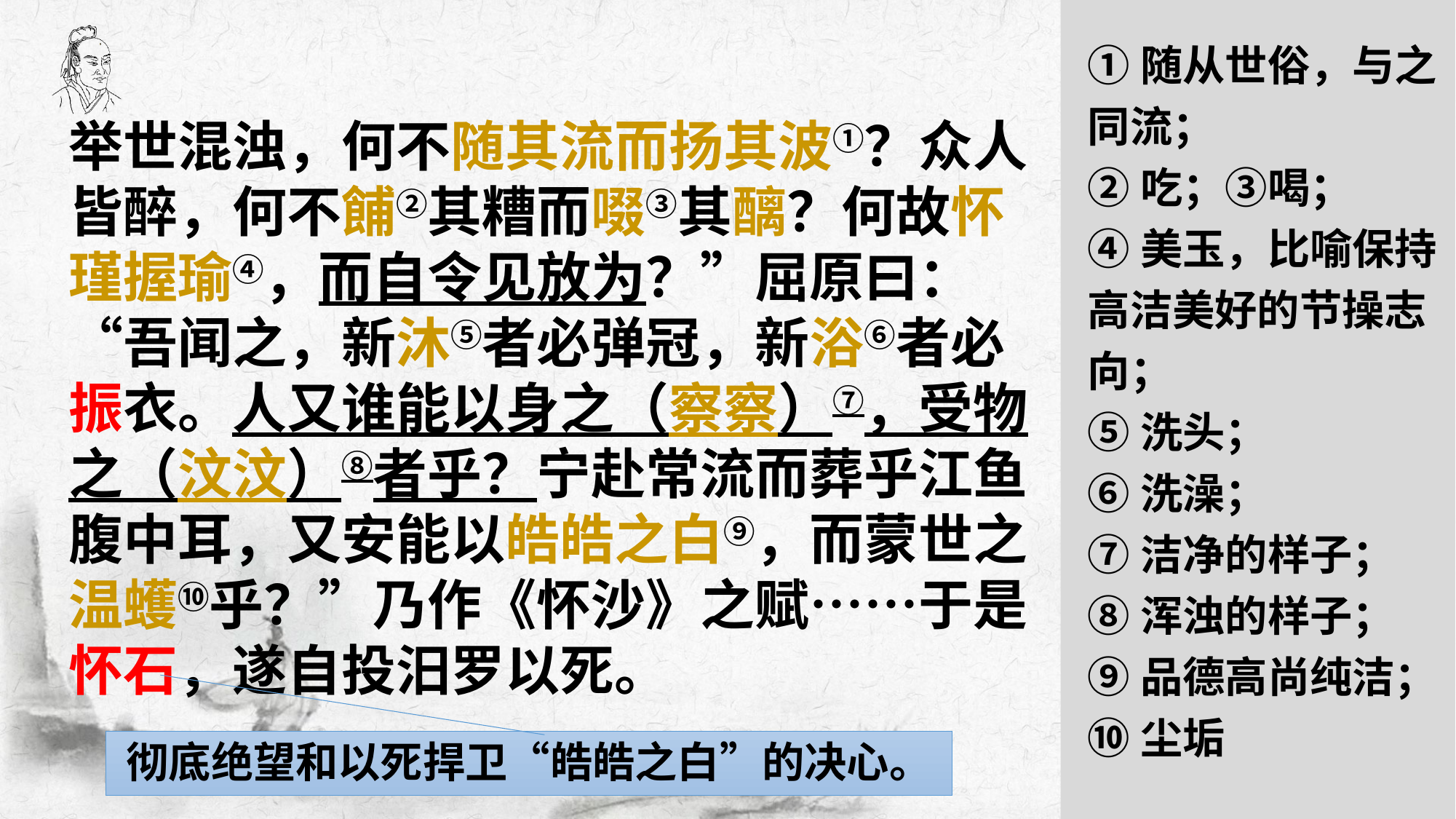

①随从世俗，与之同流；
②吃；③喝；
④美玉，比喻保持高洁美好的节操志向；
⑤洗头；
⑥洗澡；
⑦洁净的样子；
⑧浑浊的样子；
⑨品德高尚纯洁；
⑩尘垢
举世混浊，何不随其流而扬其波①？众人皆醉，何不餔②其糟而啜③其醨？何故怀瑾握瑜④，而自令见放为？”屈原曰：“吾闻之，新沐⑤者必弹冠，新浴⑥者必振衣。人又谁能以身之（察察）⑦，受物之（汶汶）⑧者乎？宁赴常流而葬乎江鱼腹中耳，又安能以皓皓之白⑨，而蒙世之温蠖⑩乎？”乃作《怀沙》之赋……于是怀石，遂自投汨罗以死。
彻底绝望和以死捍卫“皓皓之白”的决心。